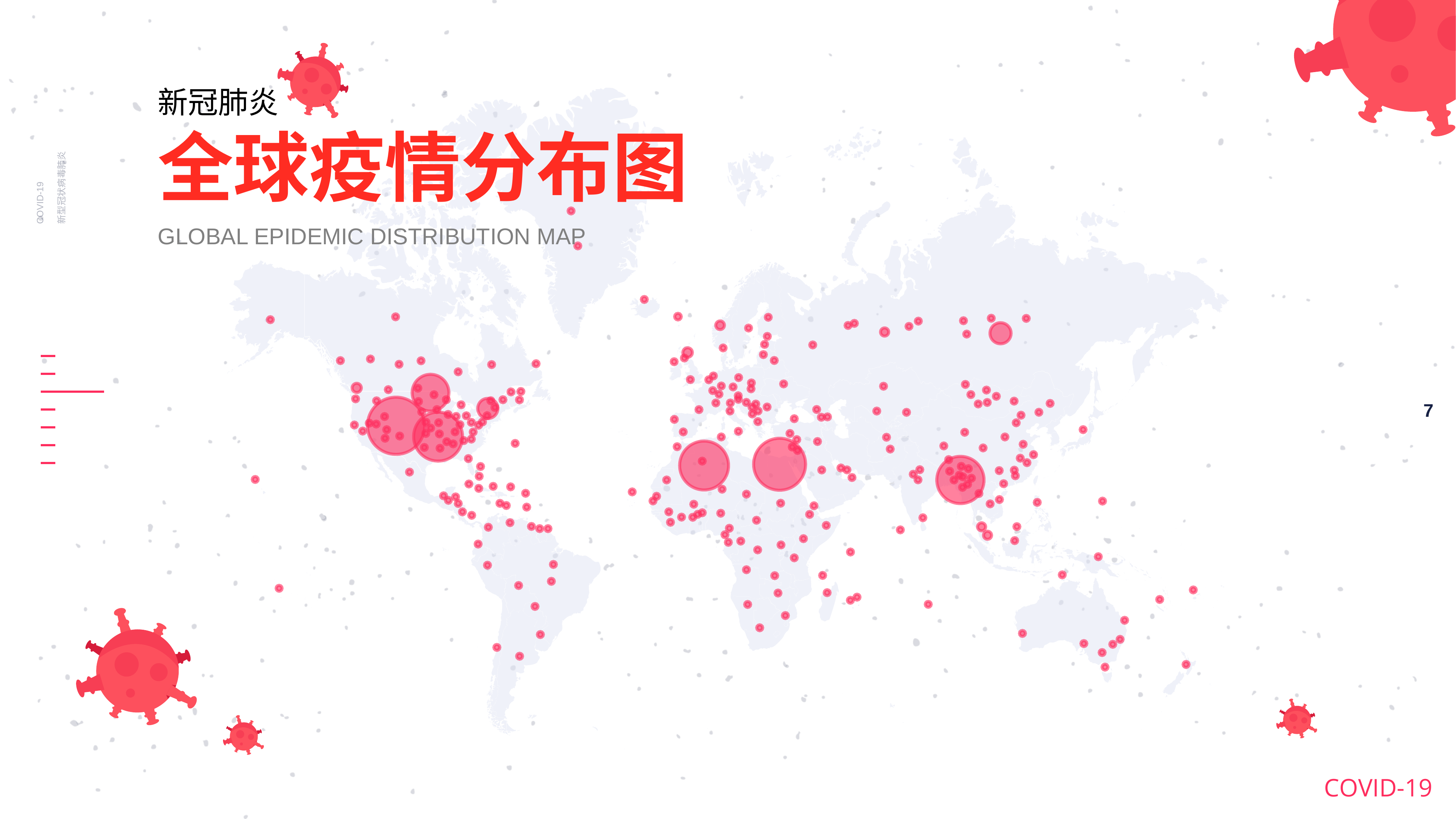

新冠肺炎
全球疫情分布图

COVID-19

新型冠状病毒肺炎

GLOBAL EPIDEMIC DISTRIBUTION MAP